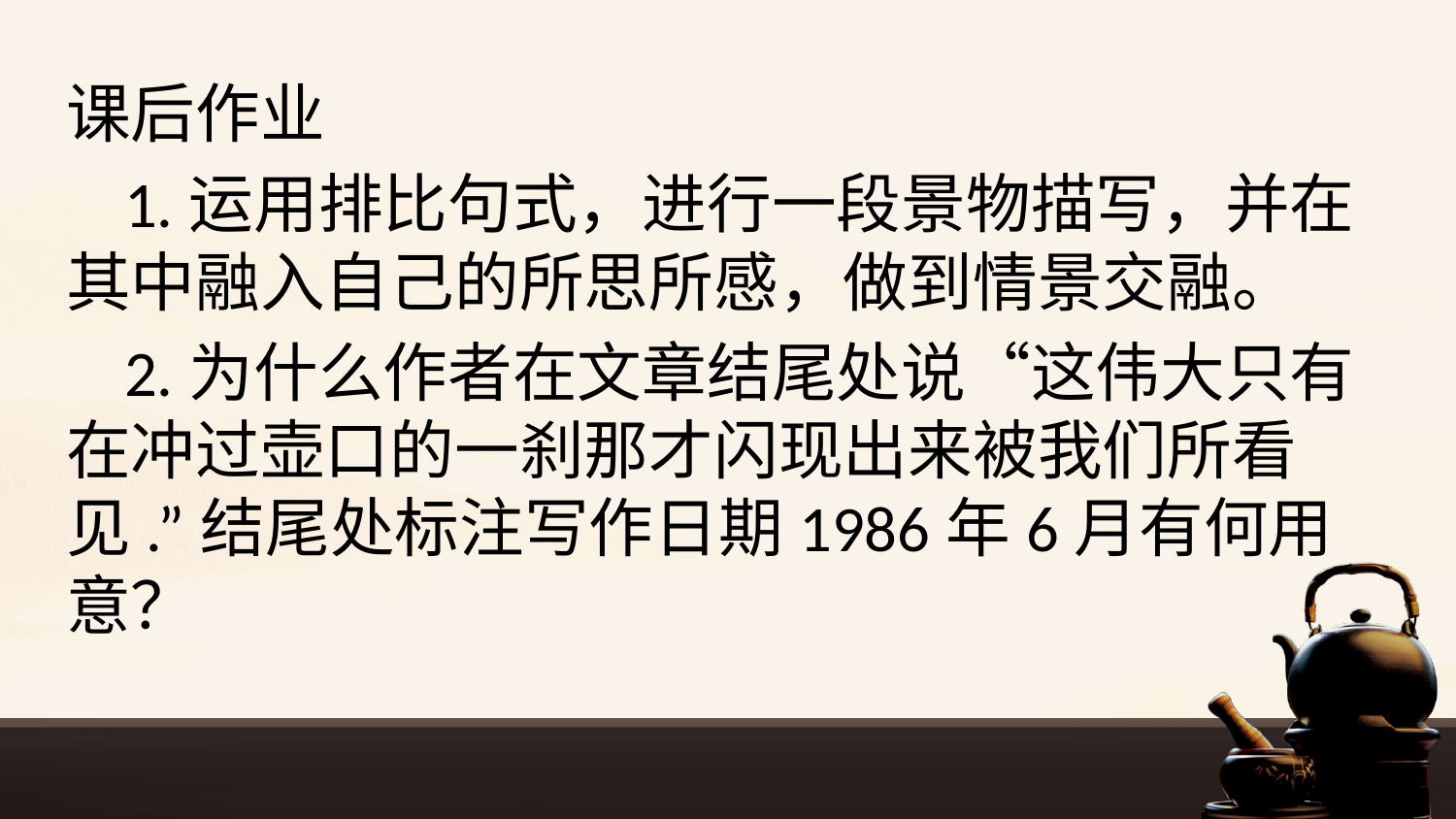

课后作业
    1.运用排比句式，进行一段景物描写，并在其中融入自己的所思所感，做到情景交融。
    2.为什么作者在文章结尾处说“这伟大只有在冲过壶口的一刹那才闪现出来被我们所看见.”结尾处标注写作日期1986年6月有何用意？